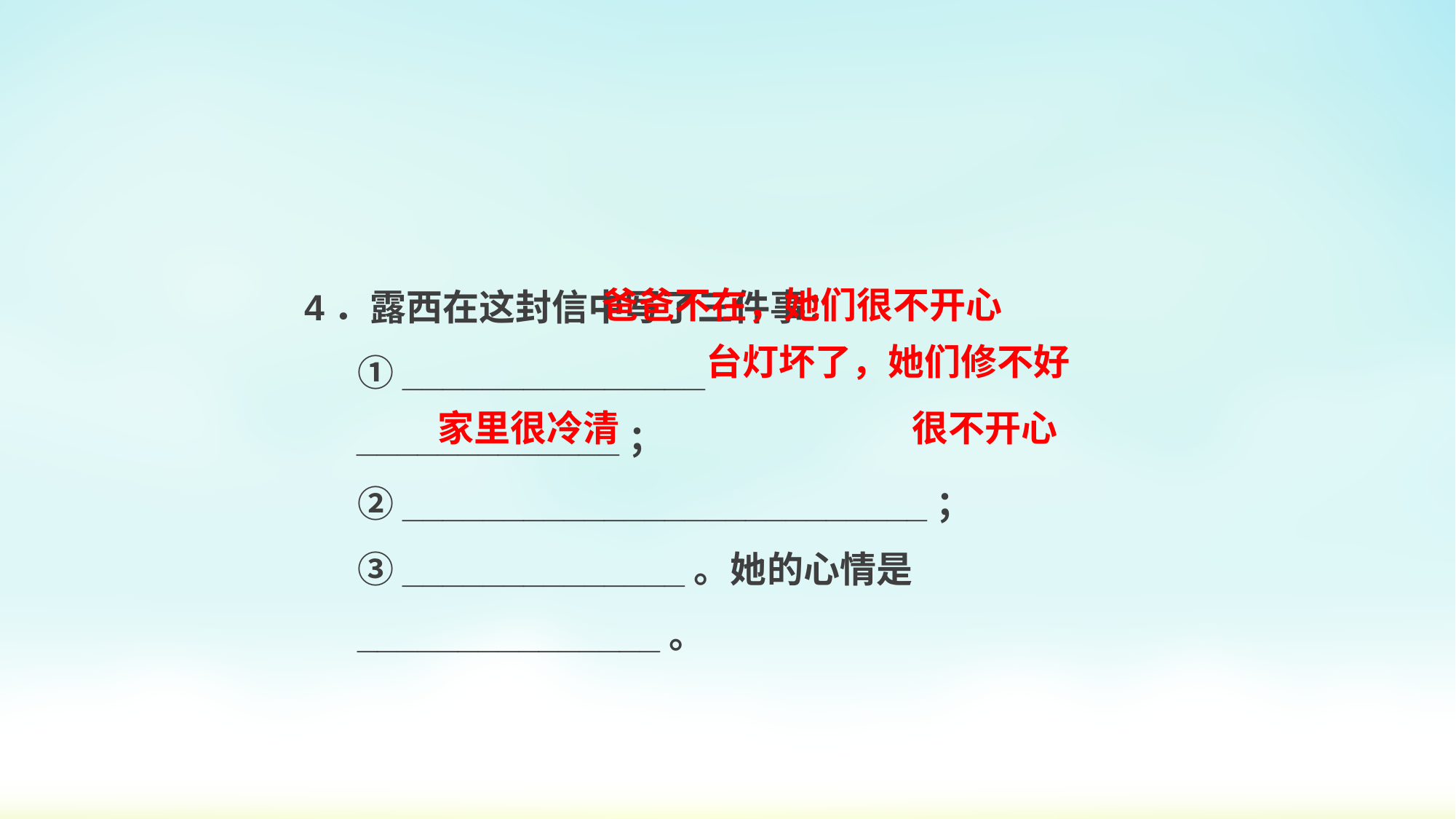

爸爸不在，她们很不开心
4．露西在这封信中写了三件事：①_______________
_____________；②__________________________；③______________。她的心情是_______________。
　台灯坏了，她们修不好
家里很冷清
很不开心